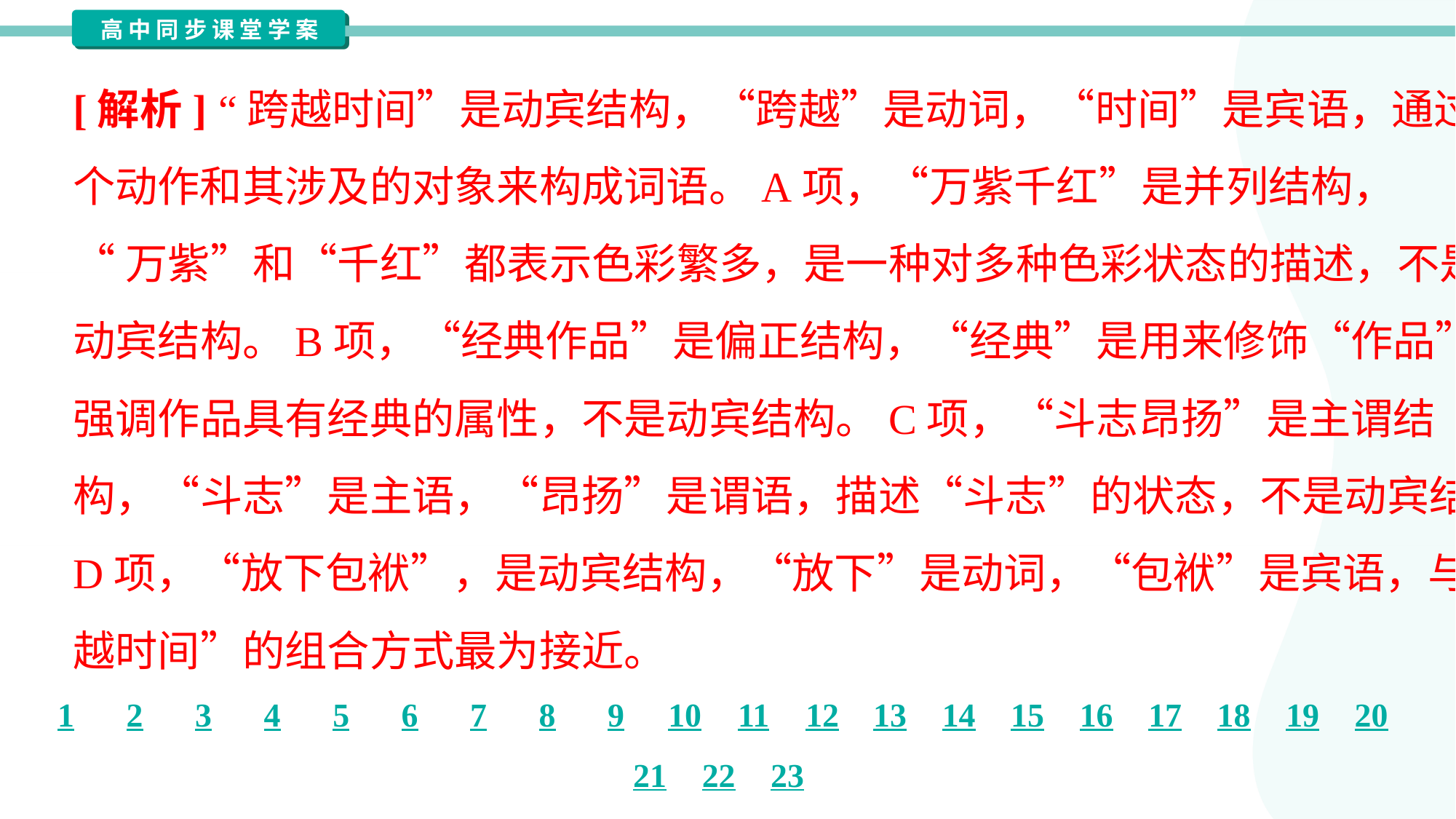

[解析] “跨越时间”是动宾结构，“跨越”是动词，“时间”是宾语，通过一
个动作和其涉及的对象来构成词语。A项，“万紫千红”是并列结构，
“万紫”和“千红”都表示色彩繁多，是一种对多种色彩状态的描述，不是
动宾结构。B项，“经典作品”是偏正结构，“经典”是用来修饰“作品”的，
强调作品具有经典的属性，不是动宾结构。C项，“斗志昂扬”是主谓结
构，“斗志”是主语，“昂扬”是谓语，描述“斗志”的状态，不是动宾结构。
D项，“放下包袱”，是动宾结构，“放下”是动词，“包袱”是宾语，与“跨
越时间”的组合方式最为接近。